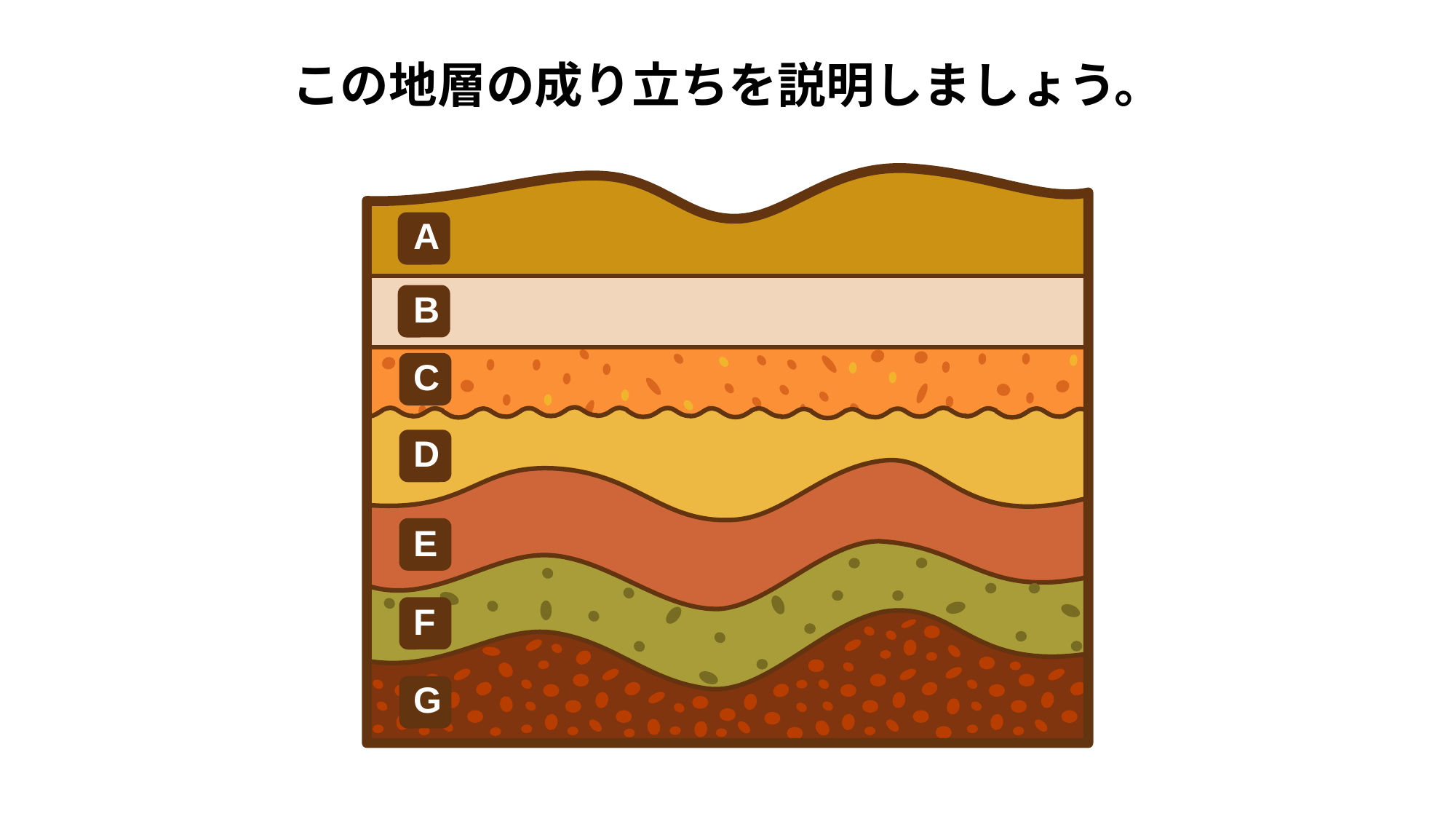

この地層の成り立ちを説明しましょう。

A
B
C
D
E
F
G